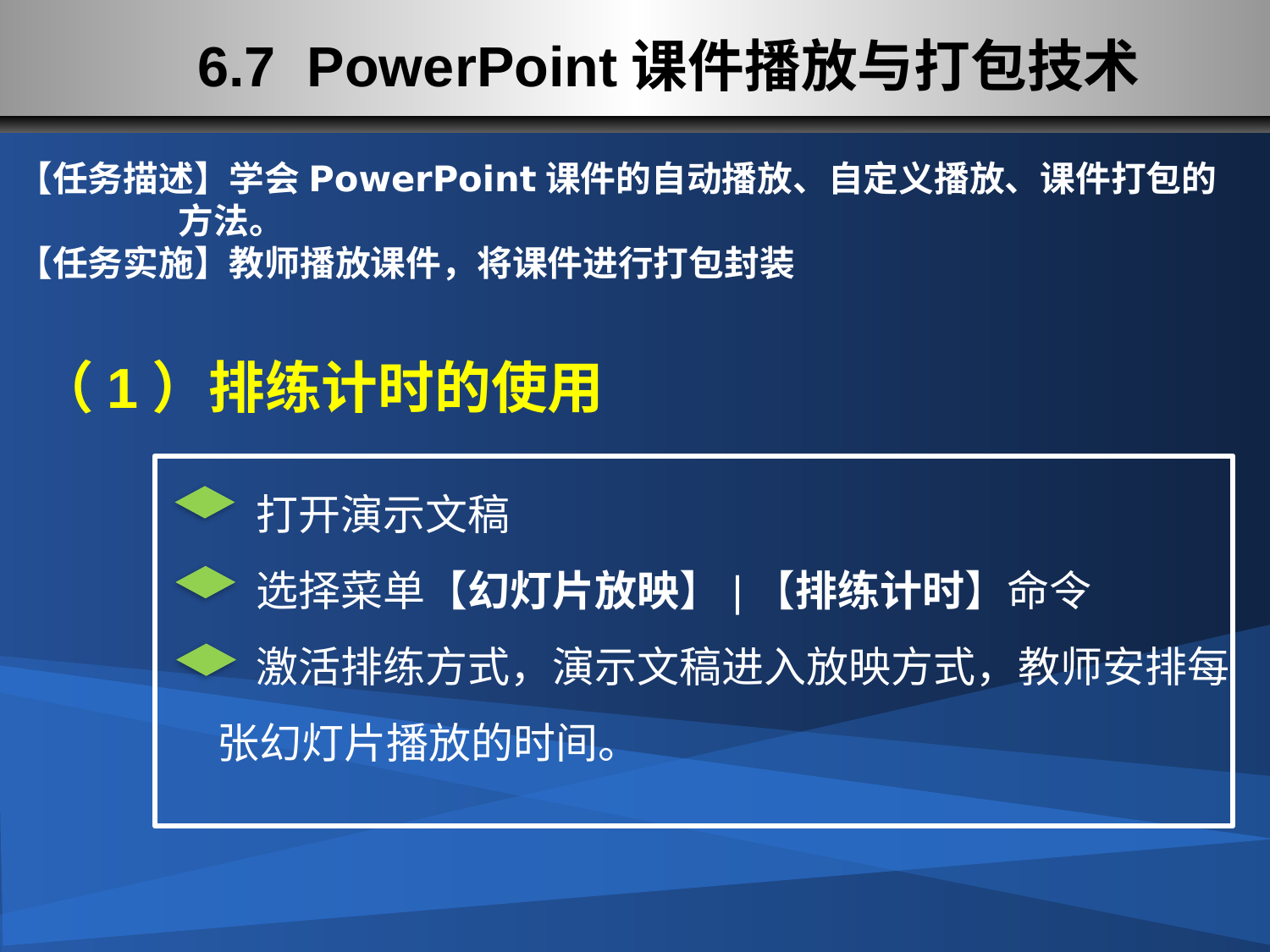

6.7  PowerPoint课件播放与打包技术
【任务描述】学会PowerPoint课件的自动播放、自定义播放、课件打包的
                   方法。
【任务实施】教师播放课件，将课件进行打包封装
（1）排练计时的使用

   打开演示文稿
   选择菜单【幻灯片放映】|【排练计时】命令
   激活排练方式，演示文稿进入放映方式，教师安排每张幻灯片播放的时间。